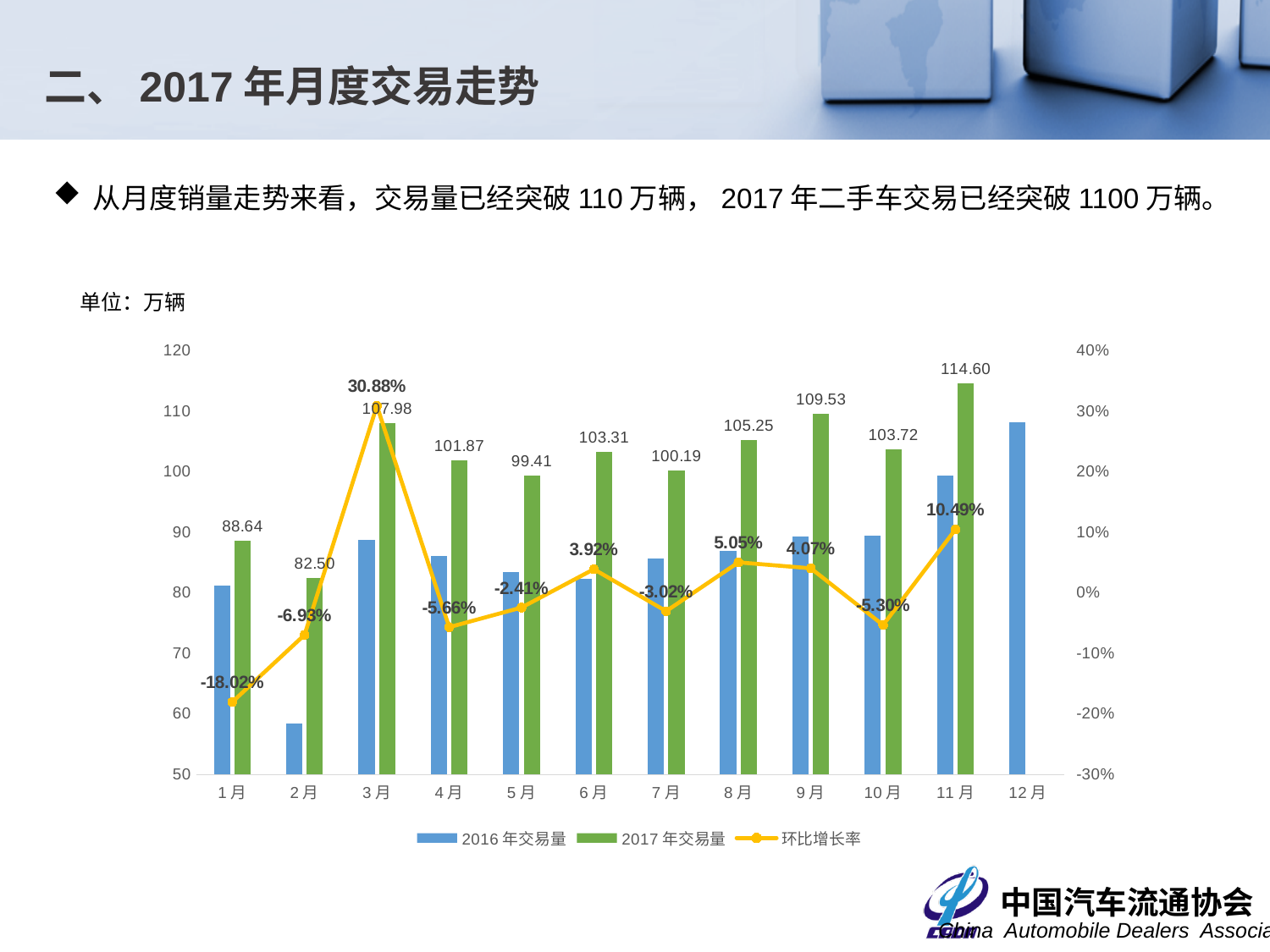

二、2017年月度交易走势
从月度销量走势来看，交易量已经突破110万辆，2017年二手车交易已经突破1100万辆。
单位：万辆

### Chart

| Category | 2016年交易量 | 2017年交易量 | 环比增长率 |
|---|---|---|---|
| 1月 | 81.23 | 88.64 | -0.18017018128005918 |
| 2月 | 58.43 | 82.5 | -0.06926895306859207 |
| 3月 | 88.81 | 107.98 | 0.30884848484848504 |
| 4月 | 86.13 | 101.86999999999999 | -0.056584552694943495 |
| 5月 | 83.38 | 99.41000000000003 | -0.024148424462550378 |
| 6月 | 82.34 | 103.31 | 0.039231465647319254 |
| 7月 | 85.7 | 100.19 | -0.030200367824992795 |
| 8月 | 86.97 | 105.25 | 0.050504042319592796 |
| 9月 | 89.3 | 109.53 | 0.04066508313539193 |
| 10月 | 89.46000000000002 | 103.72 | -0.05304482790103172 |
| 11月 | 99.3544 | 114.6 | 0.1048978017740069 |
| 12月 | 108.11999999999999 | None | None |